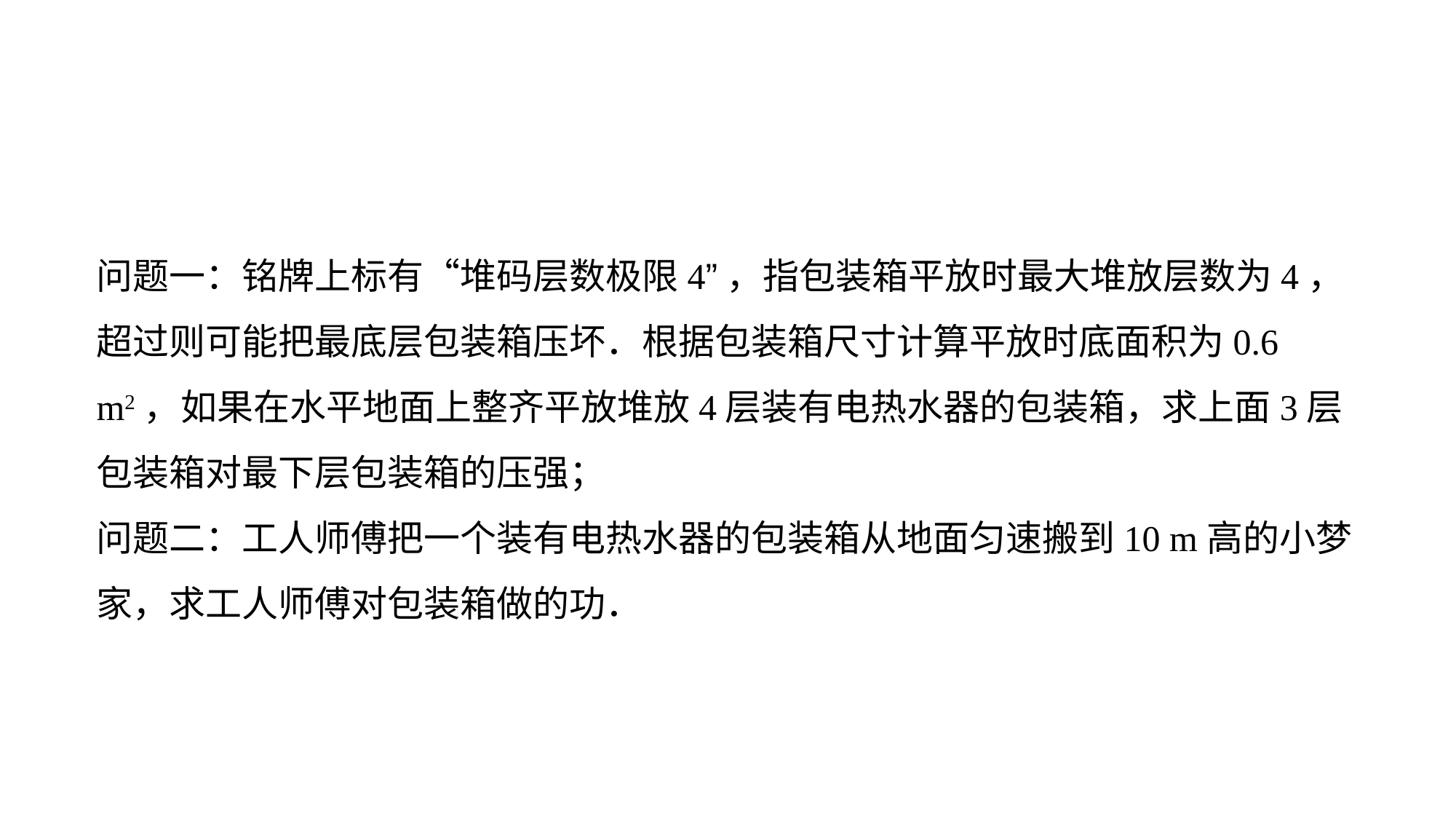

问题一：铭牌上标有“堆码层数极限4”，指包装箱平放时最大堆放层数为4，超过则可能把最底层包装箱压坏．根据包装箱尺寸计算平放时底面积为0.6 m2，如果在水平地面上整齐平放堆放4层装有电热水器的包装箱，求上面3层包装箱对最下层包装箱的压强；
问题二：工人师傅把一个装有电热水器的包装箱从地面匀速搬到10 m高的小梦家，求工人师傅对包装箱做的功．